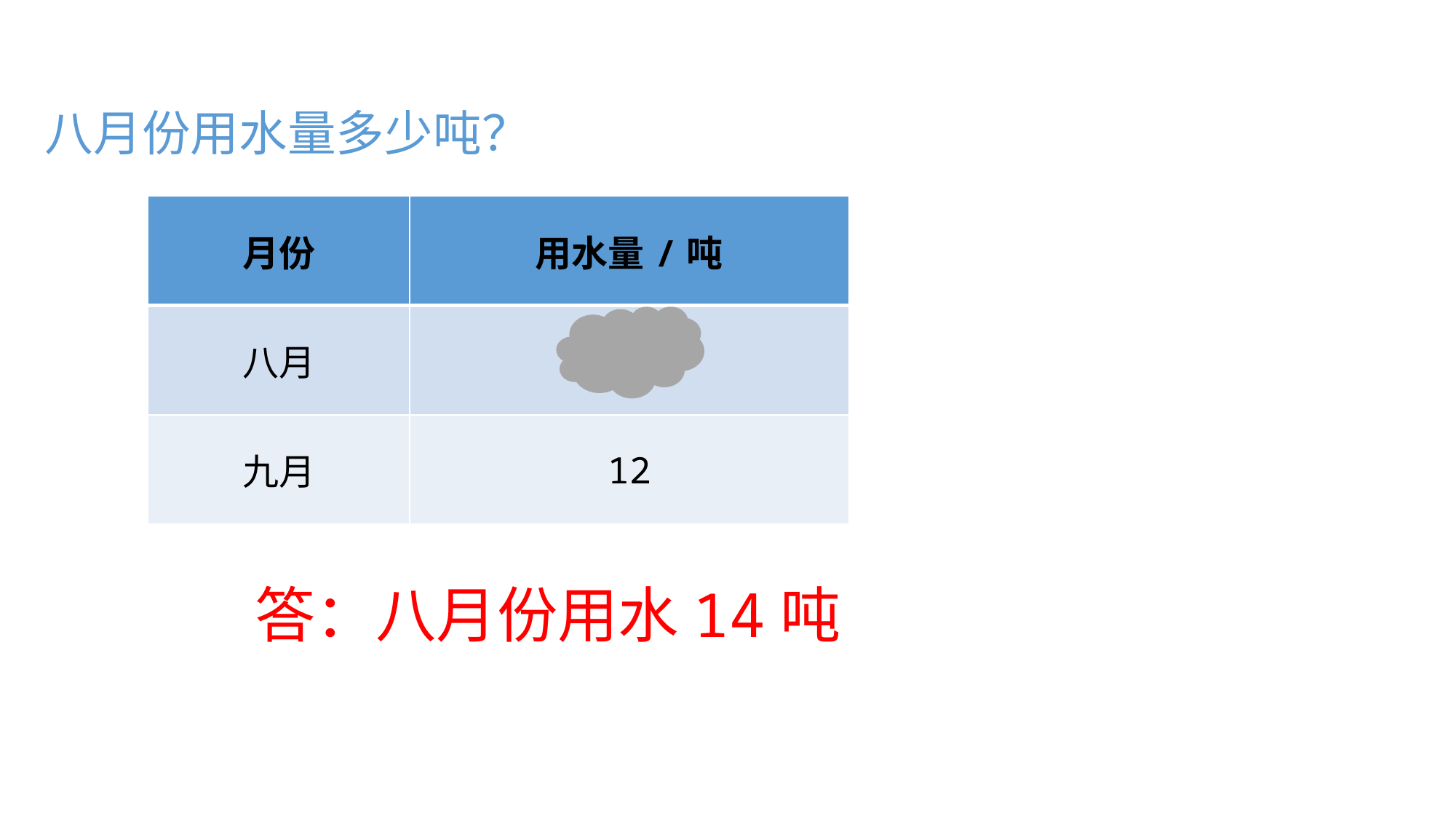

八月份用水量多少吨？
| 月份 | 用水量/吨 |
| --- | --- |
| 八月 |  |
| 九月 | 12 |

14
答：八月份用水14吨